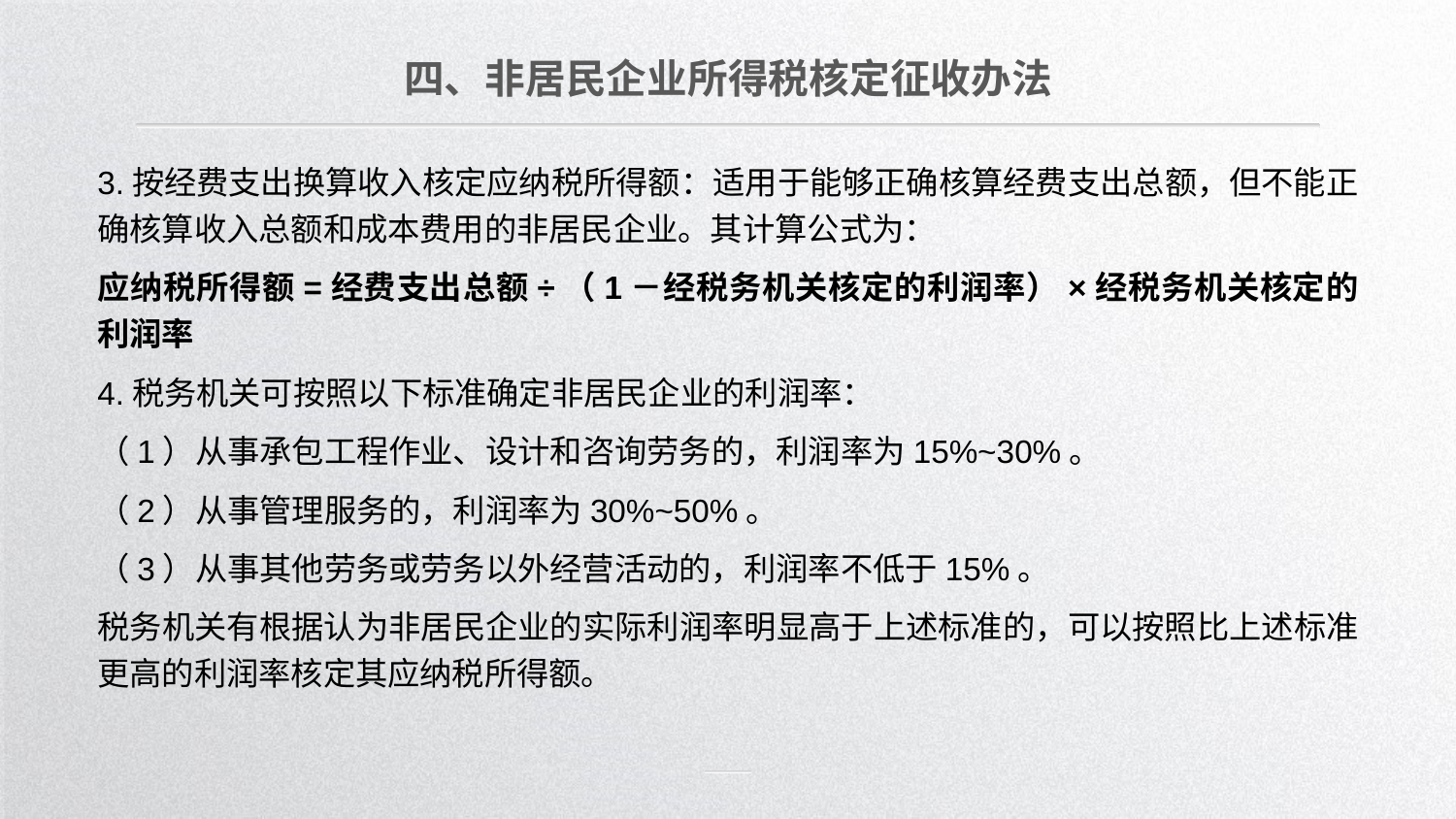

四、非居民企业所得税核定征收办法
3.按经费支出换算收入核定应纳税所得额：适用于能够正确核算经费支出总额，但不能正确核算收入总额和成本费用的非居民企业。其计算公式为：
应纳税所得额=经费支出总额÷（1－经税务机关核定的利润率）×经税务机关核定的利润率
4.税务机关可按照以下标准确定非居民企业的利润率：
（1）从事承包工程作业、设计和咨询劳务的，利润率为15%~30%。
（2）从事管理服务的，利润率为30%~50%。
（3）从事其他劳务或劳务以外经营活动的，利润率不低于15%。
税务机关有根据认为非居民企业的实际利润率明显高于上述标准的，可以按照比上述标准更高的利润率核定其应纳税所得额。